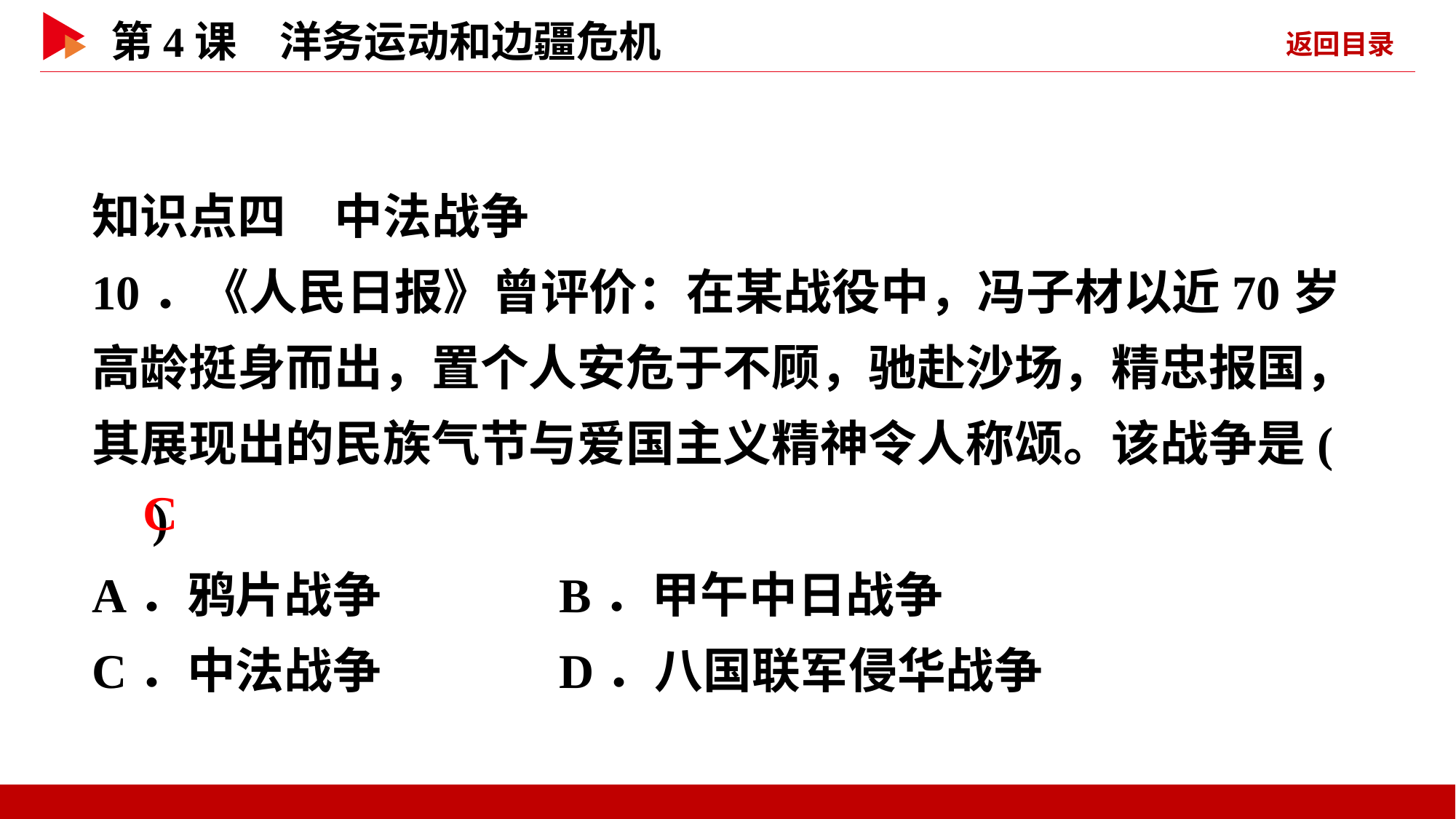

知识点四　中法战争
10．《人民日报》曾评价：在某战役中，冯子材以近70岁高龄挺身而出，置个人安危于不顾，驰赴沙场，精忠报国，其展现出的民族气节与爱国主义精神令人称颂。该战争是(        )
A．鸦片战争               B．甲午中日战争
C．中法战争               D．八国联军侵华战争
   C